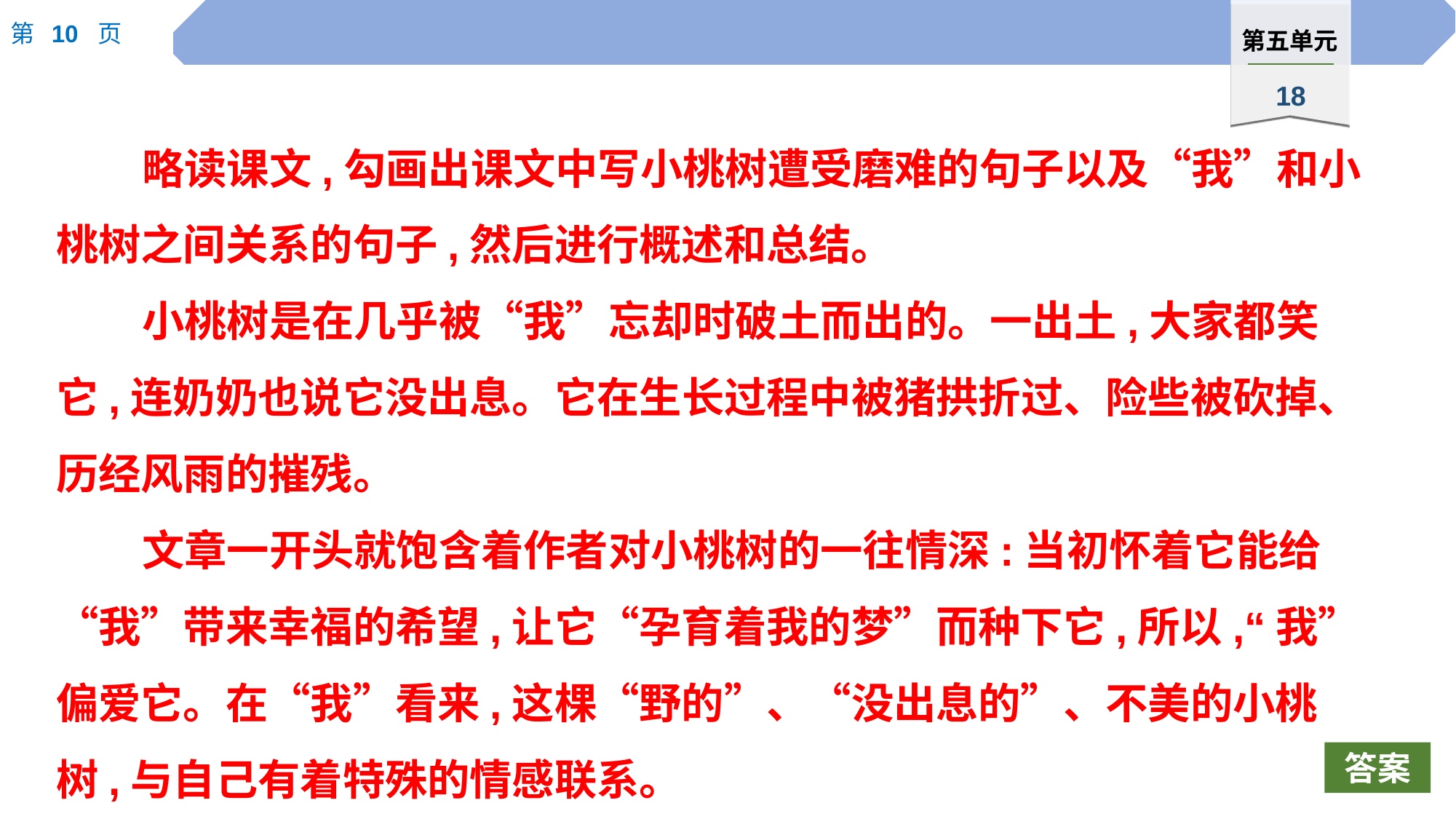

略读课文,勾画出课文中写小桃树遭受磨难的句子以及“我”和小桃树之间关系的句子,然后进行概述和总结。
小桃树是在几乎被“我”忘却时破土而出的。一出土,大家都笑它,连奶奶也说它没出息。它在生长过程中被猪拱折过、险些被砍掉、历经风雨的摧残。
文章一开头就饱含着作者对小桃树的一往情深:当初怀着它能给“我”带来幸福的希望,让它“孕育着我的梦”而种下它,所以,“我”偏爱它。在“我”看来,这棵“野的”、“没出息的”、不美的小桃树,与自己有着特殊的情感联系。
答案